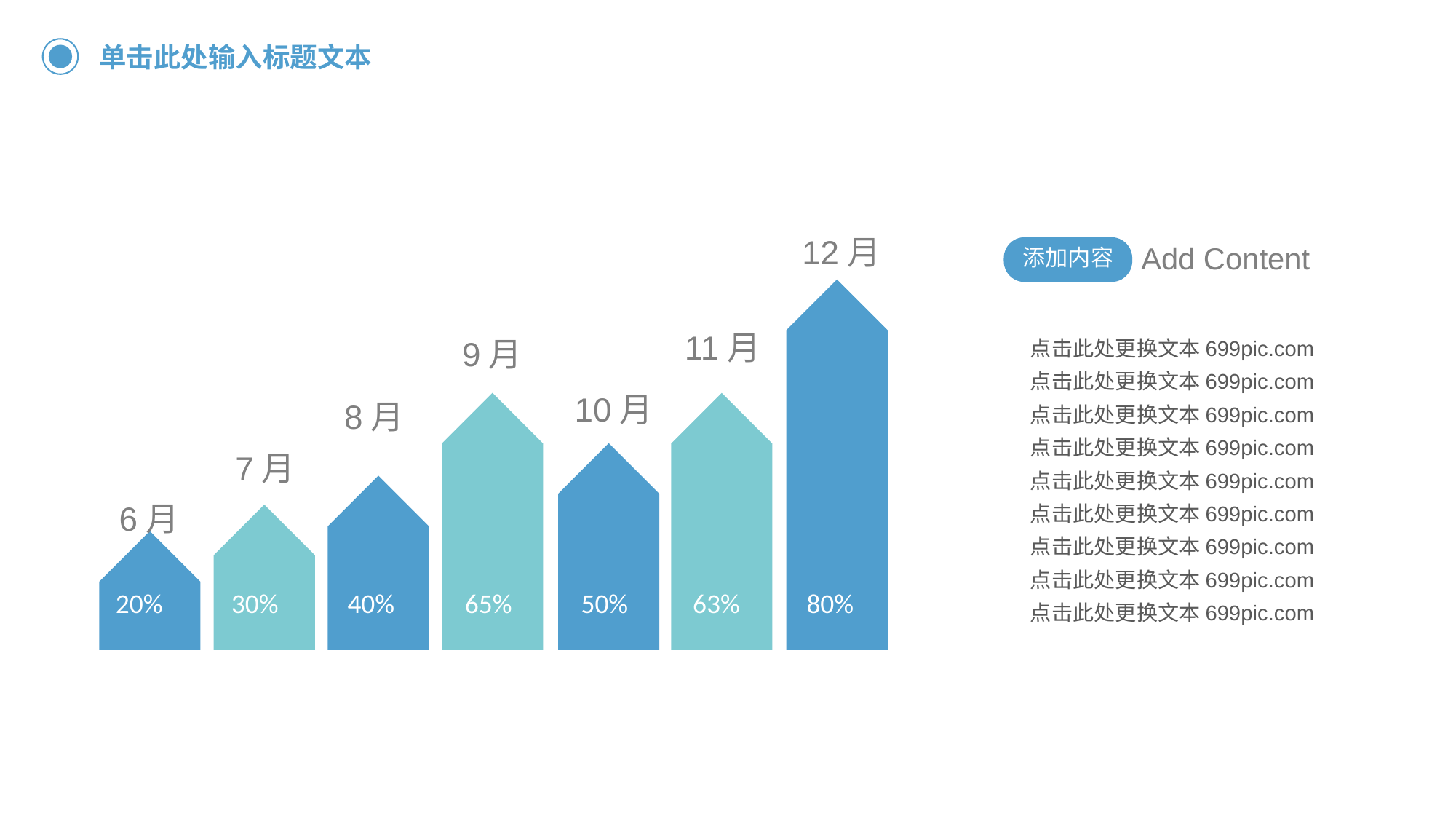

单击此处输入标题文本

12月
Add Content

添加内容
点击此处更换文本699pic.com
点击此处更换文本699pic.com
点击此处更换文本699pic.com
点击此处更换文本699pic.com
点击此处更换文本699pic.com
点击此处更换文本699pic.com
点击此处更换文本699pic.com
点击此处更换文本699pic.com
点击此处更换文本699pic.com
11月
9月
10月
8月

7月

6月

20%
30%
40%
65%
50%
63%
80%